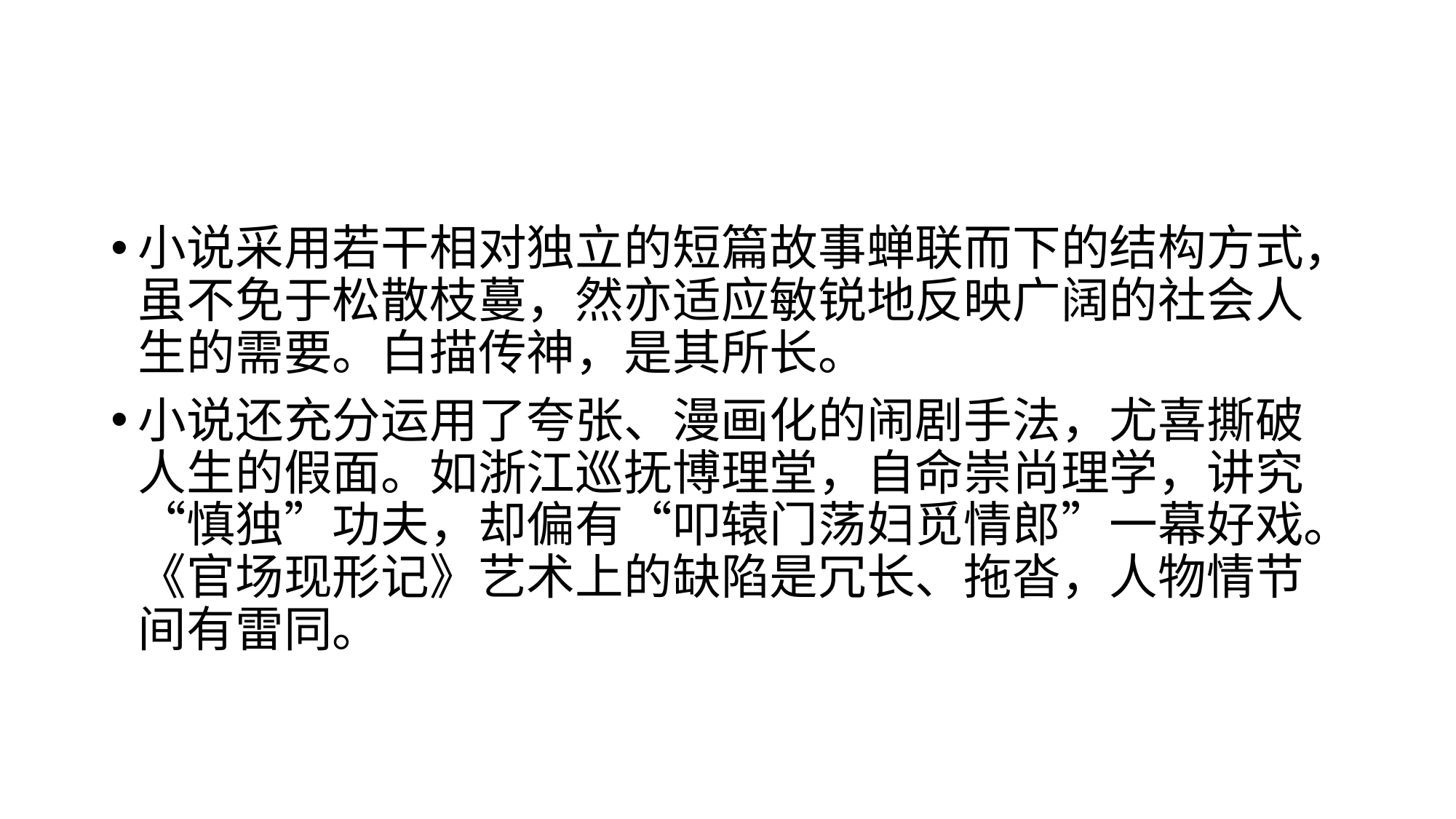

小说采用若干相对独立的短篇故事蝉联而下的结构方式，虽不免于松散枝蔓，然亦适应敏锐地反映广阔的社会人生的需要。白描传神，是其所长。
小说还充分运用了夸张、漫画化的闹剧手法，尤喜撕破人生的假面。如浙江巡抚博理堂，自命崇尚理学，讲究“慎独”功夫，却偏有“叩辕门荡妇觅情郎”一幕好戏。《官场现形记》艺术上的缺陷是冗长、拖沓，人物情节间有雷同。